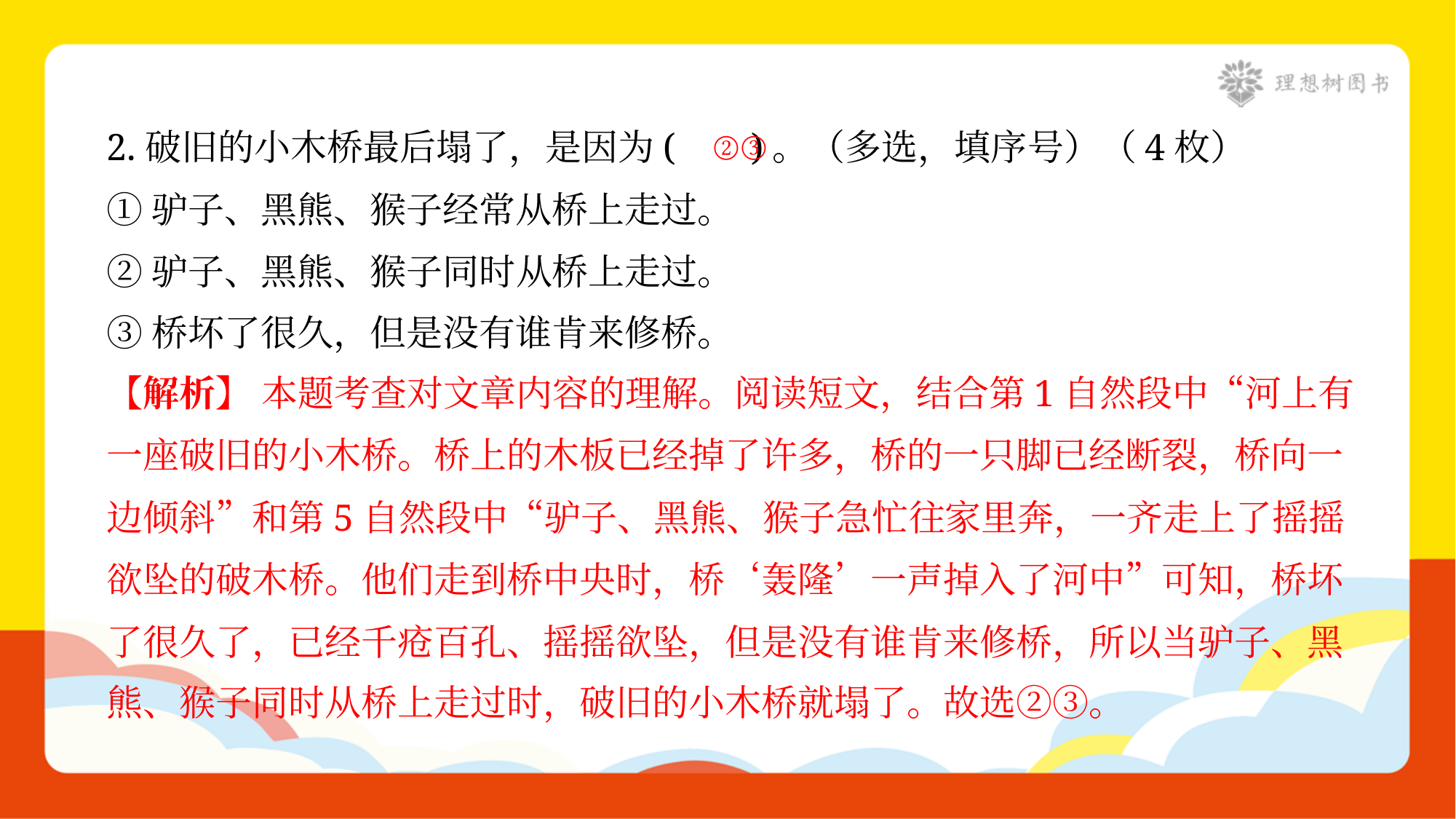

②③
2.破旧的小木桥最后塌了，是因为(        )。（多选，填序号）（4枚）
①驴子、黑熊、猴子经常从桥上走过。
②驴子、黑熊、猴子同时从桥上走过。
③桥坏了很久，但是没有谁肯来修桥。
【解析】 本题考查对文章内容的理解。阅读短文，结合第1自然段中“河上有
一座破旧的小木桥。桥上的木板已经掉了许多，桥的一只脚已经断裂，桥向一
边倾斜”和第5自然段中“驴子、黑熊、猴子急忙往家里奔，一齐走上了摇摇
欲坠的破木桥。他们走到桥中央时，桥‘轰隆’一声掉入了河中”可知，桥坏
了很久了，已经千疮百孔、摇摇欲坠，但是没有谁肯来修桥，所以当驴子、黑
熊、猴子同时从桥上走过时，破旧的小木桥就塌了。故选②③。